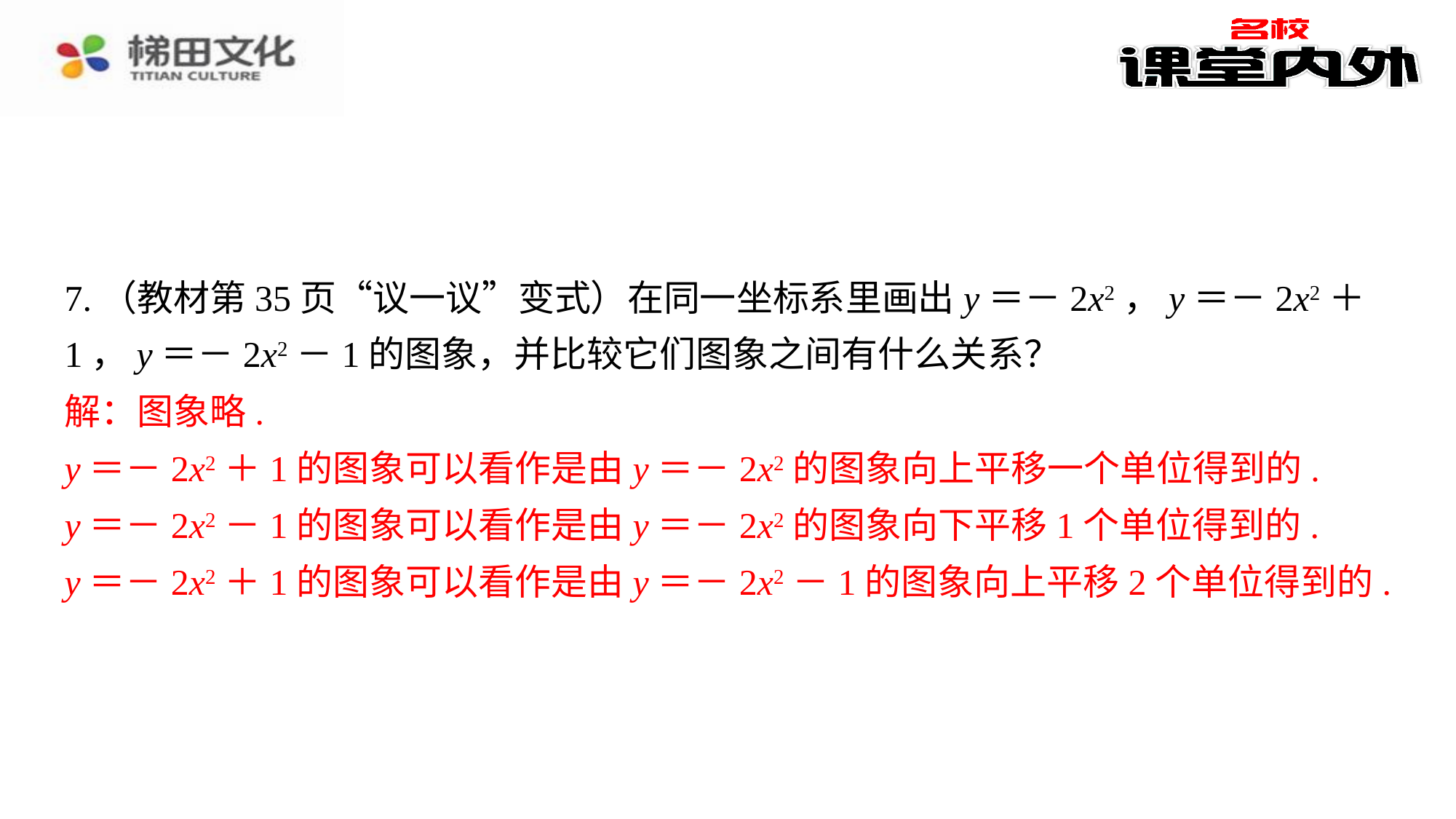

7.（教材第35页“议一议”变式）在同一坐标系里画出y＝－2x2，y＝－2x2＋1，y＝－2x2－1的图象，并比较它们图象之间有什么关系？
解：图象略.⁠
y＝－2x2＋1的图象可以看作是由y＝－2x2的图象向上平移一个单位得到的.⁠
y＝－2x2－1的图象可以看作是由y＝－2x2的图象向下平移1个单位得到的.⁠
y＝－2x2＋1的图象可以看作是由y＝－2x2－1的图象向上平移2个单位得到的.⁠
解：图象略.
y＝－2x2＋1的图象可以看作是由y＝－2x2的图象向上平移一个单位得到的.
y＝－2x2－1的图象可以看作是由y＝－2x2的图象向下平移1个单位得到的.
y＝－2x2＋1的图象可以看作是由y＝－2x2－1的图象向上平移2个单位得到的.